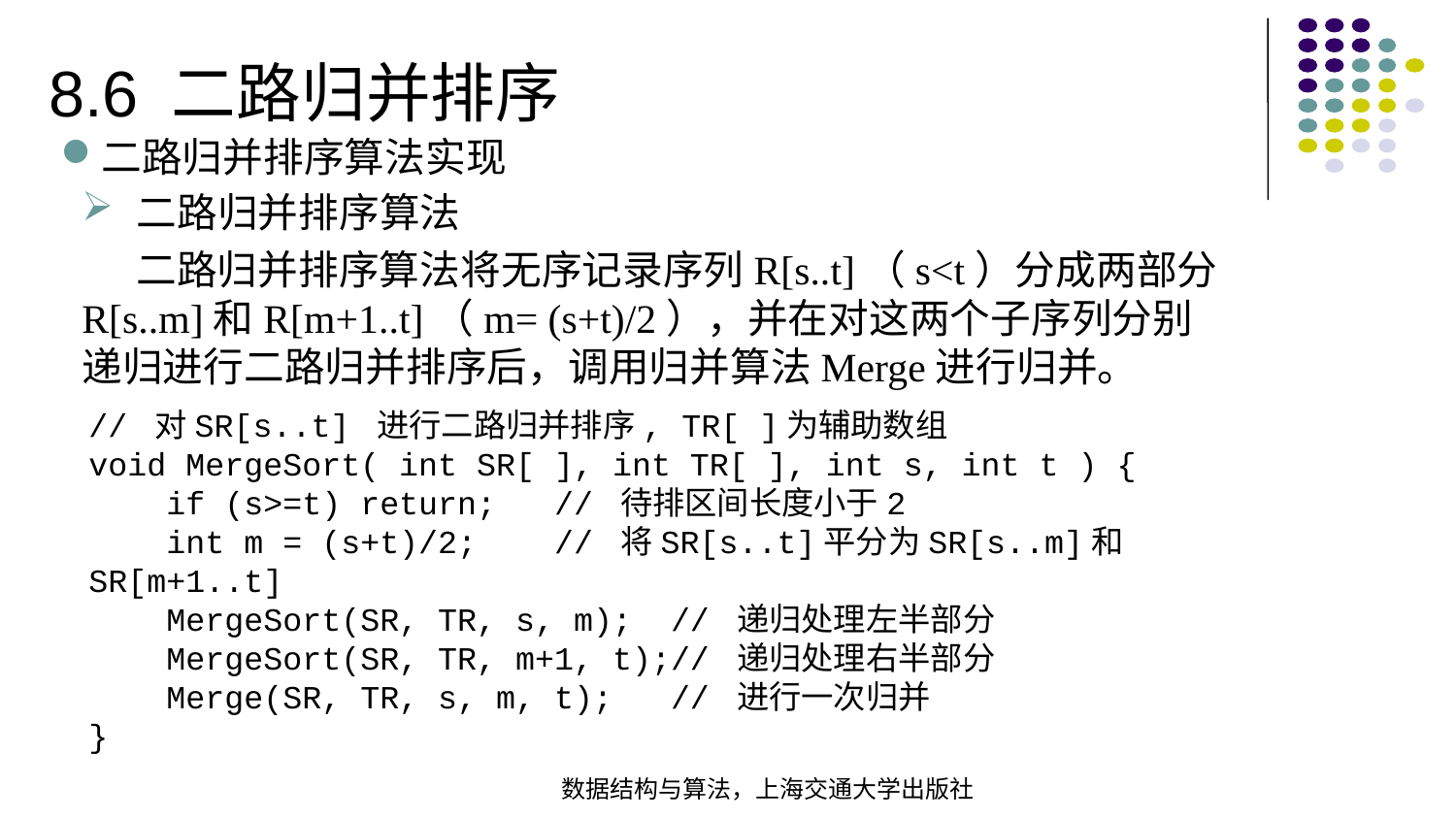

8.6 二路归并排序
二路归并排序算法实现
二路归并排序算法
     二路归并排序算法将无序记录序列R[s..t]（s<t）分成两部分R[s..m]和R[m+1..t]（m= (s+t)/2），并在对这两个子序列分别递归进行二路归并排序后，调用归并算法Merge进行归并。
// 对SR[s..t] 进行二路归并排序, TR[ ]为辅助数组void MergeSort( int SR[ ], int TR[ ], int s, int t ) {    if (s>=t) return;   // 待排区间长度小于2    int m = (s+t)/2;    // 将SR[s..t]平分为SR[s..m]和SR[m+1..t]    MergeSort(SR, TR, s, m);  // 递归处理左半部分    MergeSort(SR, TR, m+1, t);// 递归处理右半部分    Merge(SR, TR, s, m, t);   // 进行一次归并
}